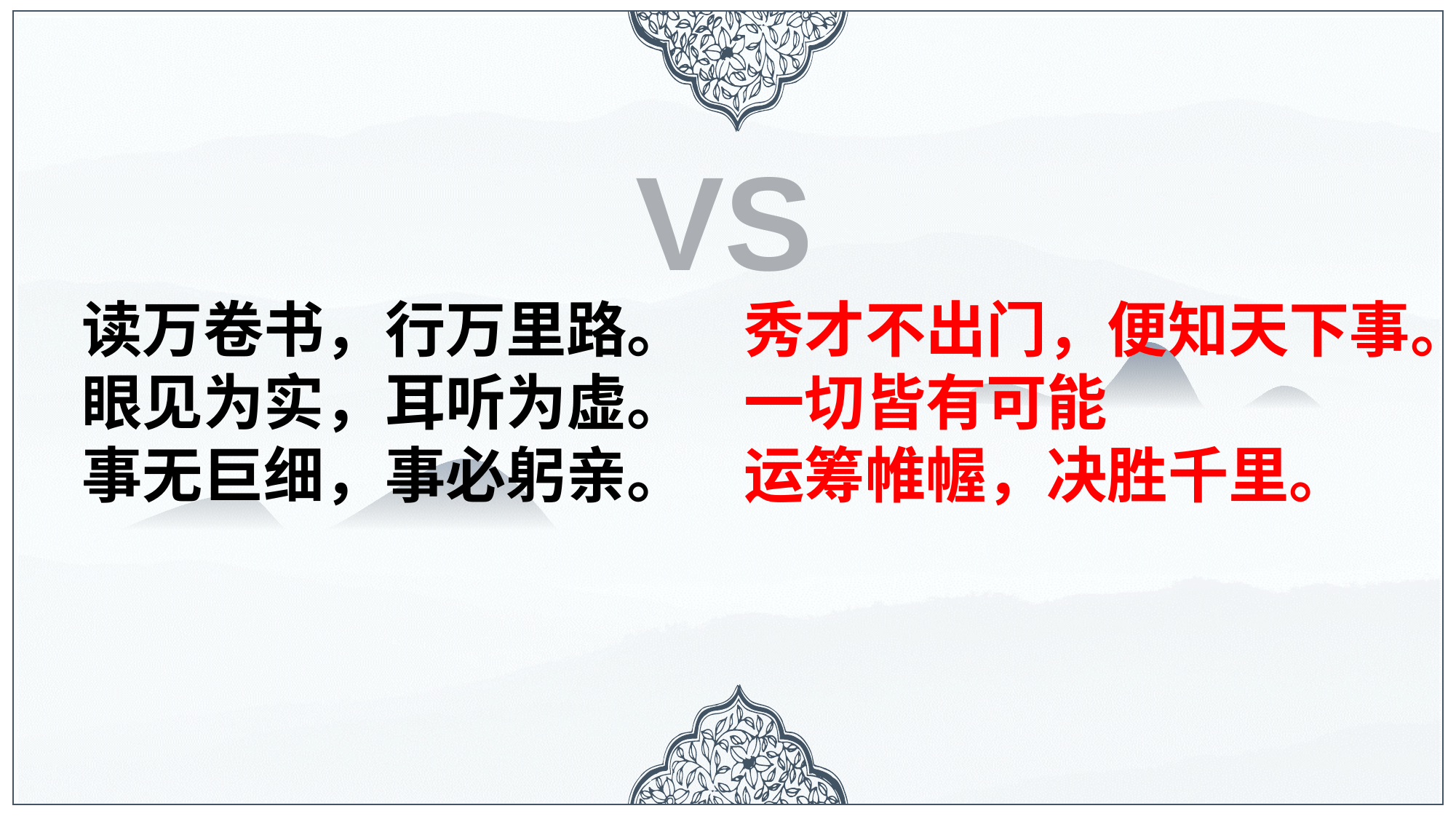

VS
读万卷书，行万里路。
眼见为实，耳听为虚。
事无巨细，事必躬亲。

秀才不出门，便知天下事。
一切皆有可能
运筹帷幄，决胜千里。